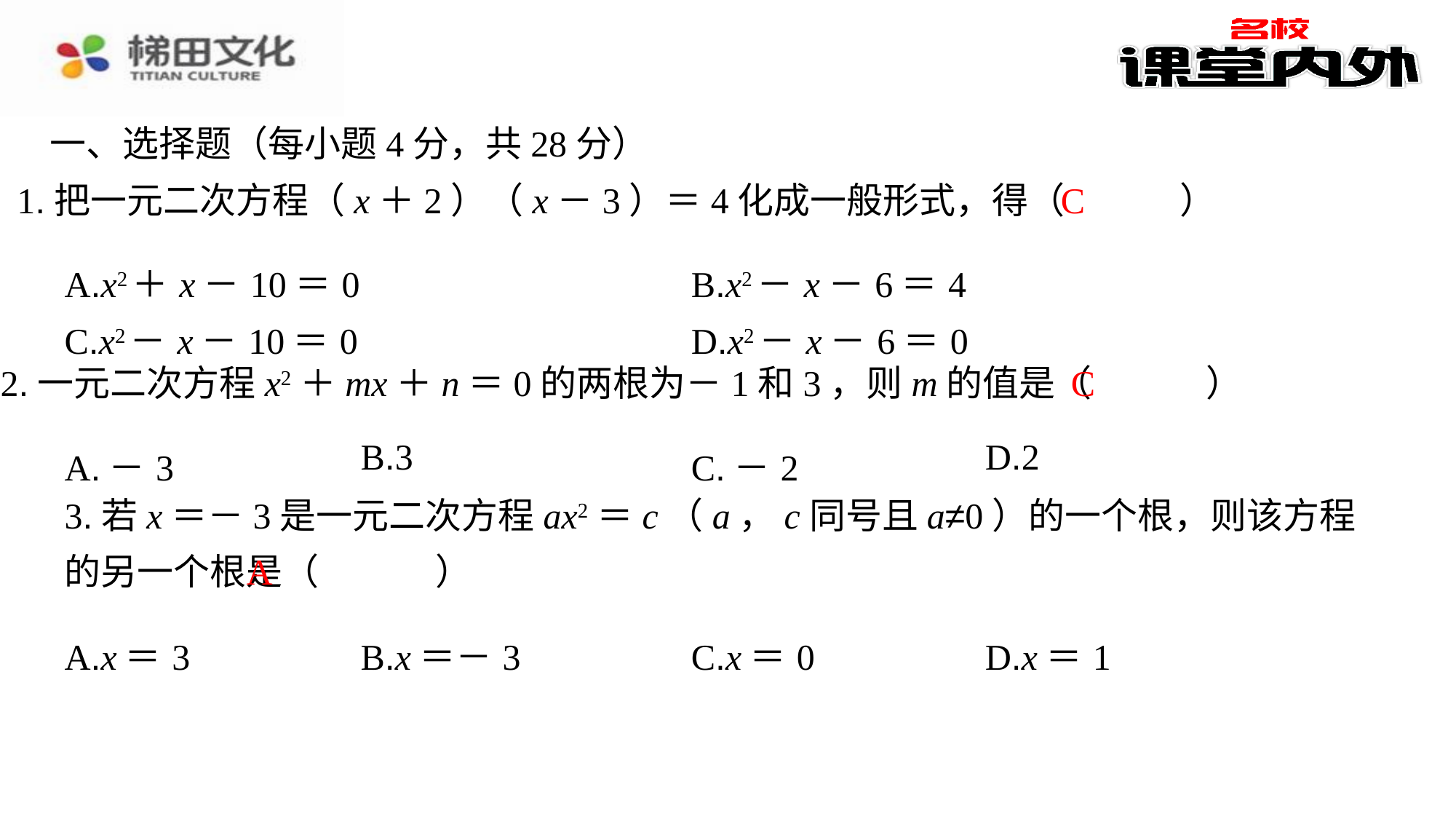

一、选择题（每小题4分，共28分）
C
1.把一元二次方程（x＋2）（x－3）＝4化成一般形式，得（　C　）
| A.x2＋x－10＝0 | B.x2－x－6＝4 |
| --- | --- |
| C.x2－x－10＝0 | D.x2－x－6＝0 |
C
2.一元二次方程x2＋mx＋n＝0的两根为－1和3，则m的值是（　C　）
| A.－3 | B.3 | C.－2 | D.2 |
| --- | --- | --- | --- |
3.若x＝－3是一元二次方程ax2＝c（a，c同号且a≠0）的一个根，则该方程的另一个根是（　A　）
A
| A.x＝3 | B.x＝－3 | C.x＝0 | D.x＝1 |
| --- | --- | --- | --- |